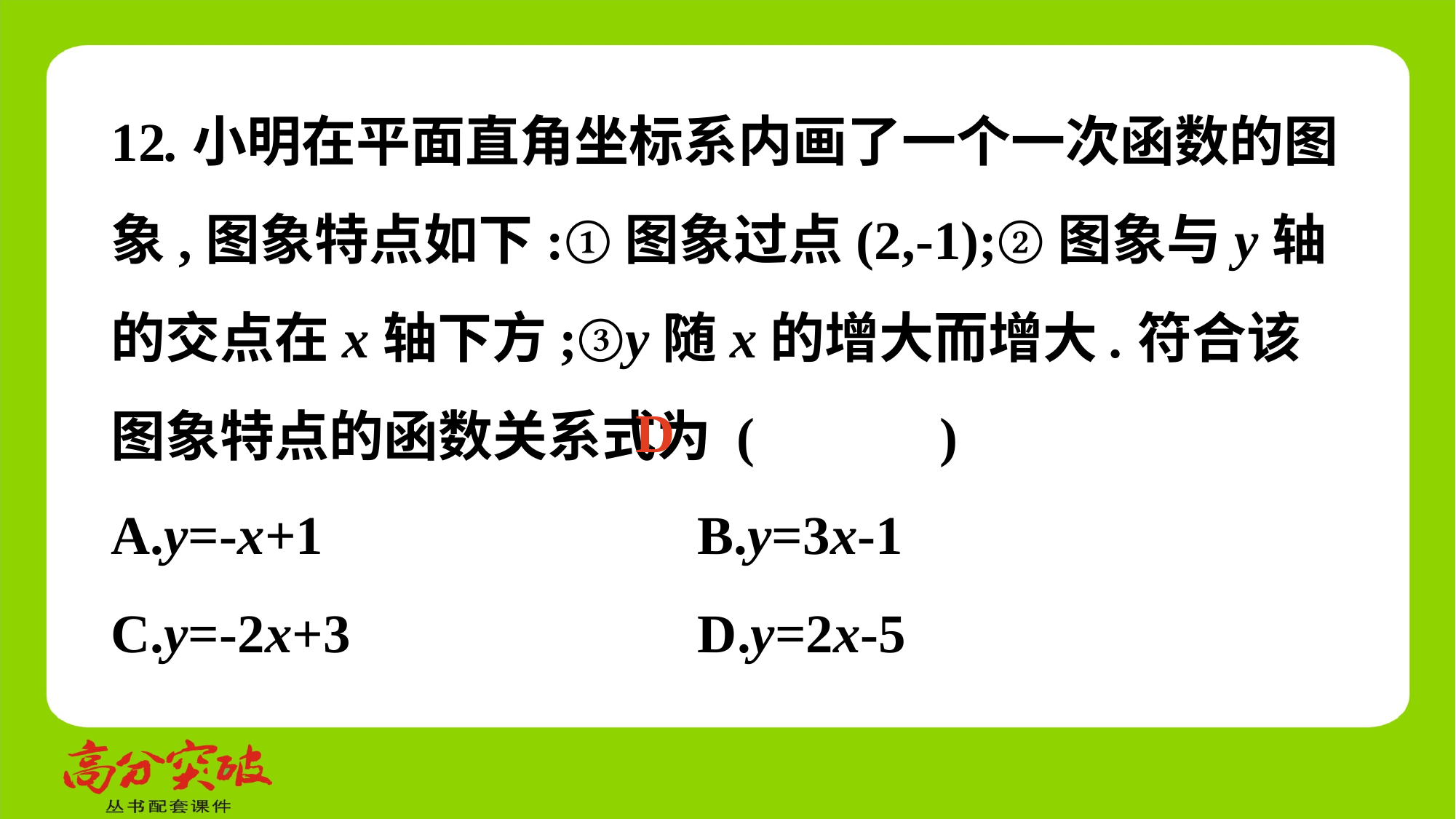

12.小明在平面直角坐标系内画了一个一次函数的图象,图象特点如下:①图象过点(2,-1);②图象与y轴的交点在x轴下方;③y随x的增大而增大.符合该图象特点的函数关系式为 (　    　)
A.y=-x+1	                           B.y=3x-1
C.y=-2x+3	                   D.y=2x-5
D